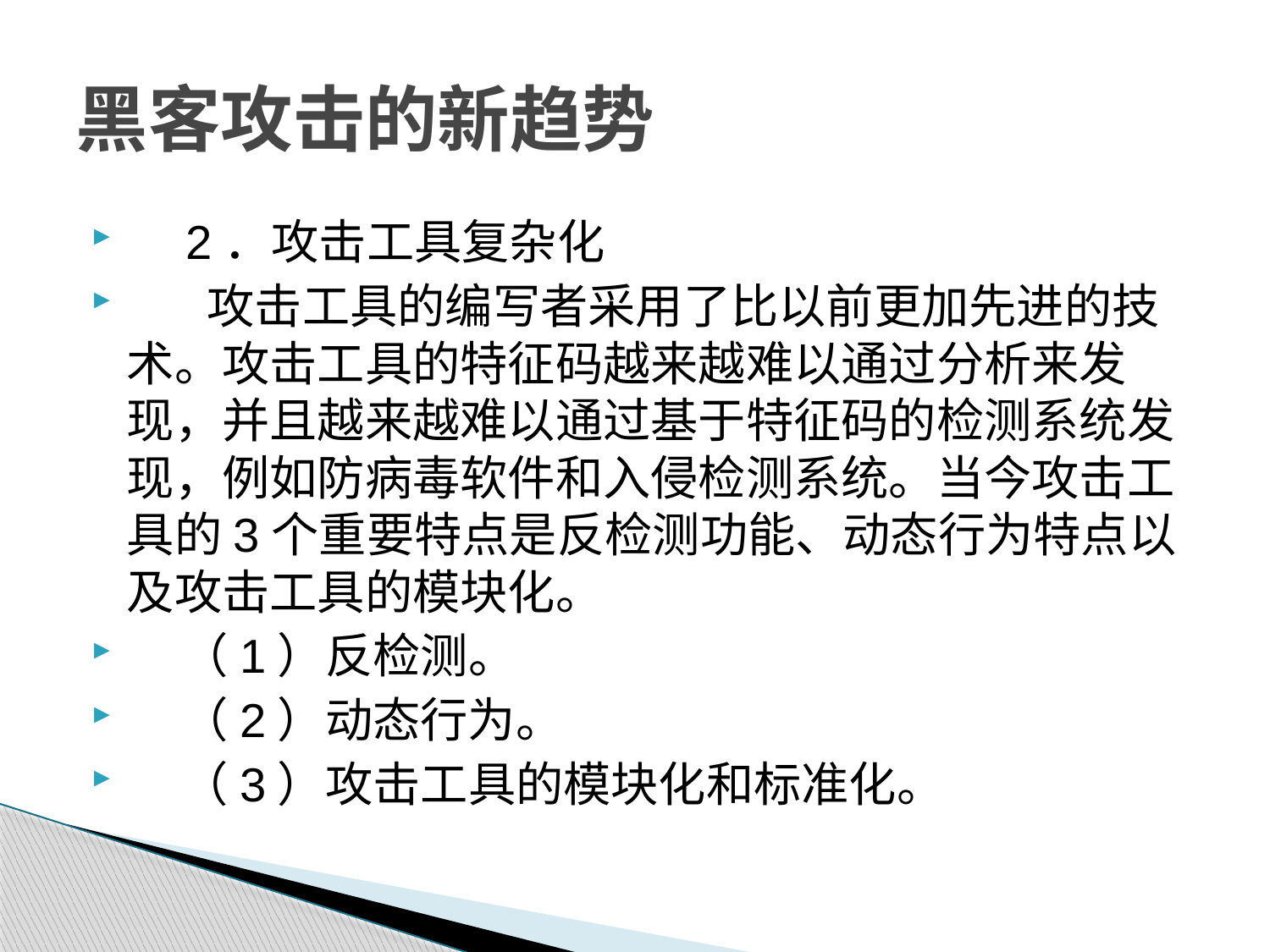

# 黑客攻击的新趋势
　2．攻击工具复杂化
  　攻击工具的编写者采用了比以前更加先进的技术。攻击工具的特征码越来越难以通过分析来发现，并且越来越难以通过基于特征码的检测系统发现，例如防病毒软件和入侵检测系统。当今攻击工具的3个重要特点是反检测功能、动态行为特点以及攻击工具的模块化。
    （1）反检测。
    （2）动态行为。
    （3）攻击工具的模块化和标准化。